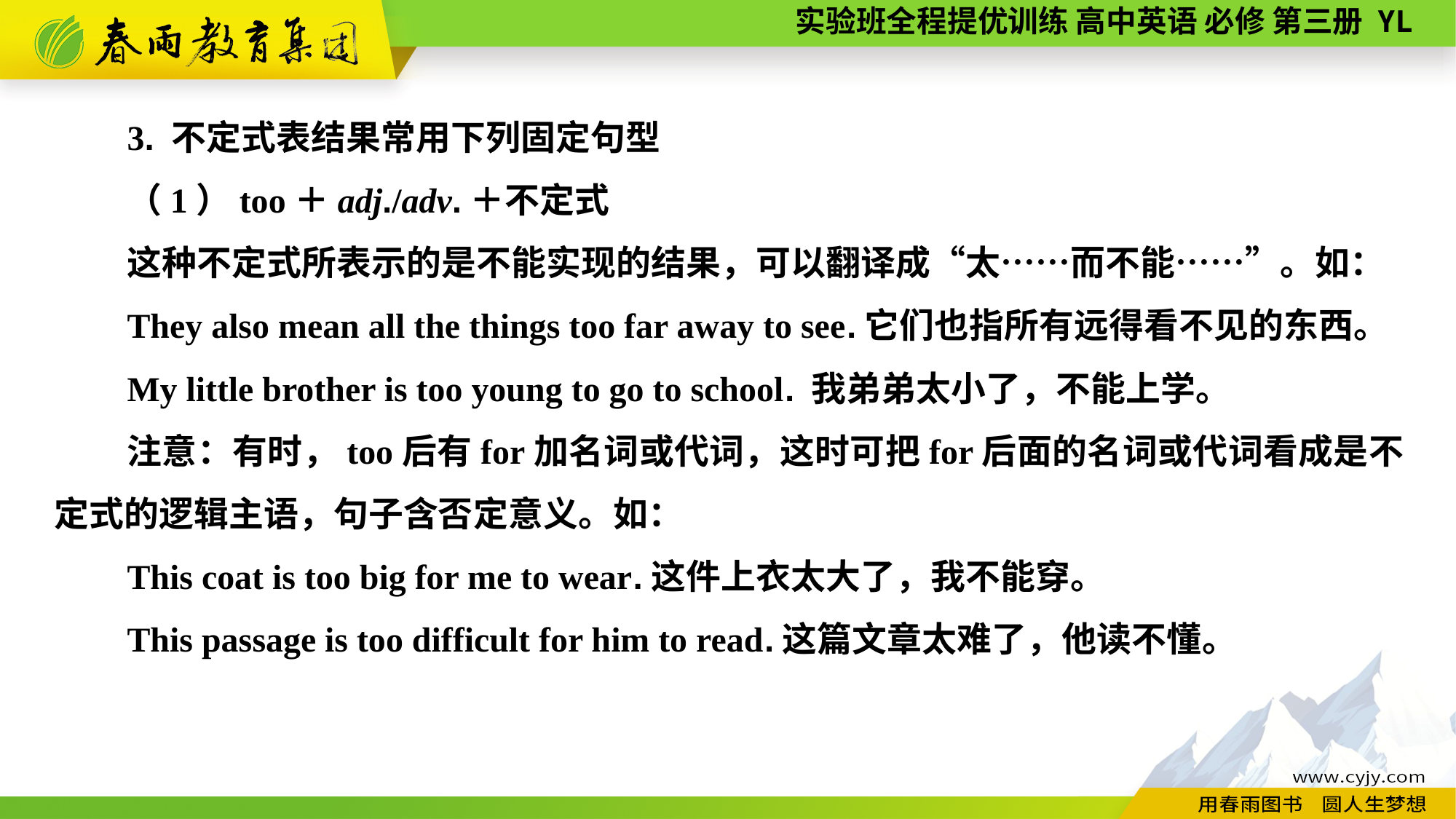

3. 不定式表结果常用下列固定句型
（1）too＋adj./adv.＋不定式
这种不定式所表示的是不能实现的结果，可以翻译成“太……而不能……”。如：
They also mean all the things too far away to see.它们也指所有远得看不见的东西。
My little brother is too young to go to school. 我弟弟太小了，不能上学。
注意：有时，too后有for加名词或代词，这时可把for后面的名词或代词看成是不定式的逻辑主语，句子含否定意义。如：
This coat is too big for me to wear.这件上衣太大了，我不能穿。
This passage is too difficult for him to read.这篇文章太难了，他读不懂。